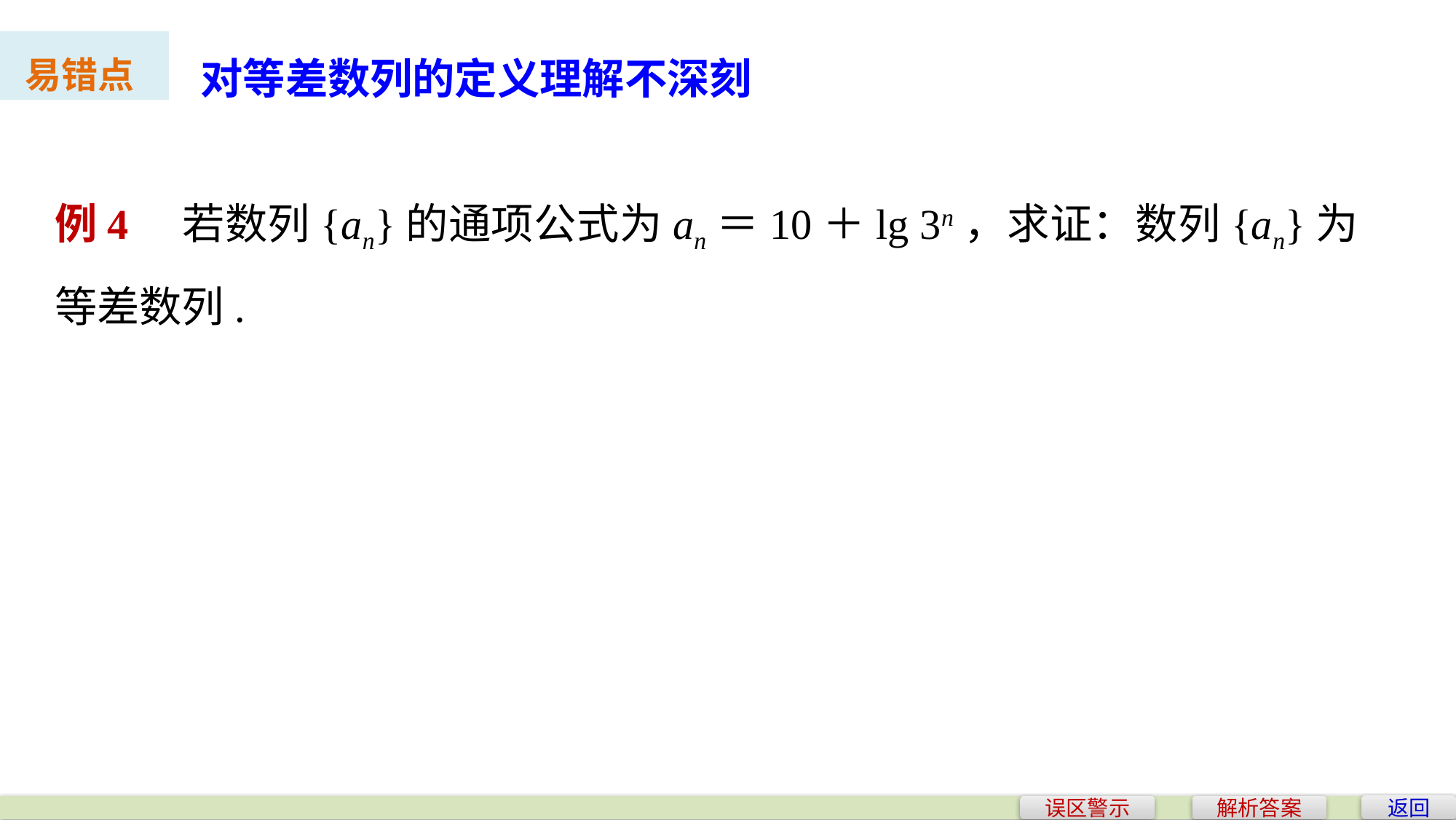

对等差数列的定义理解不深刻

易错点
例4　若数列{an}的通项公式为an＝10＋lg 3n，求证：数列{an}为等差数列.
返回
误区警示
解析答案